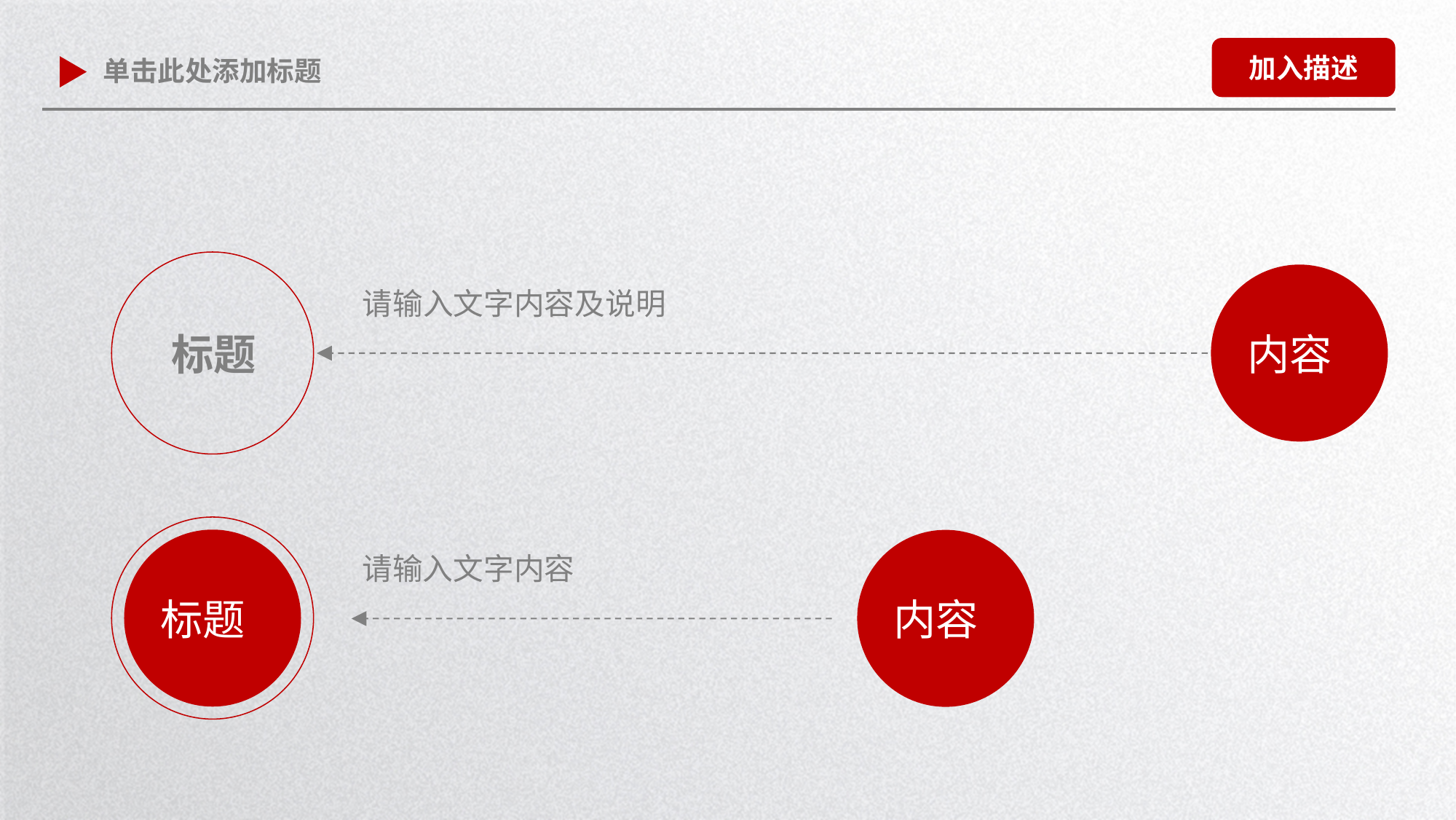

加入描述
单击此处添加标题

 标题
请输入文字内容及说明
内容

标题
请输入文字内容
内容